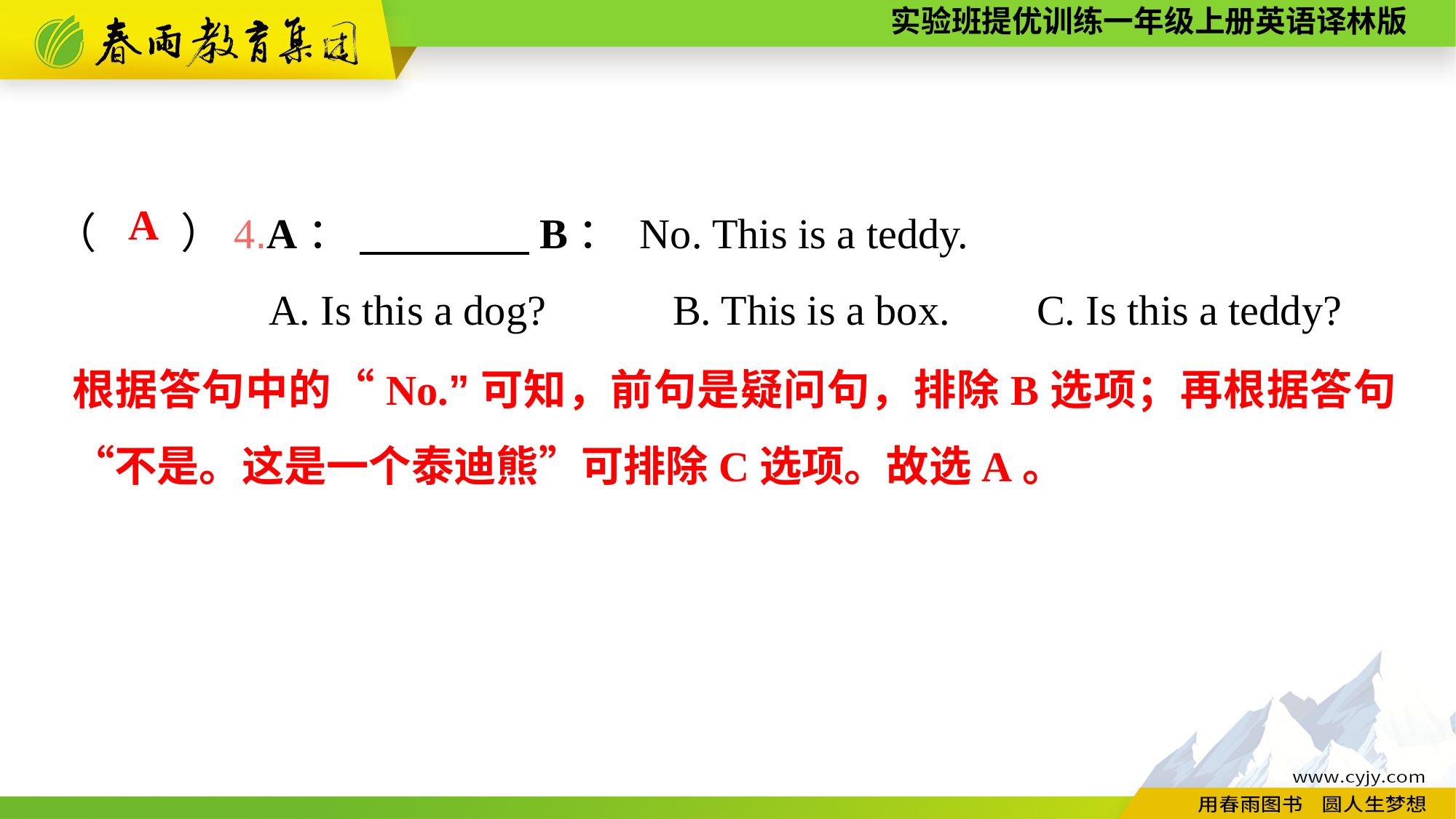

（　　）4.A： 　　　　B： No. This is a teddy.
A. Is this a dog?            B. This is a box.  	C. Is this a teddy?
A
根据答句中的“No.”可知，前句是疑问句，排除B选项；再根据答句“不是。这是一个泰迪熊”可排除C选项。故选A。